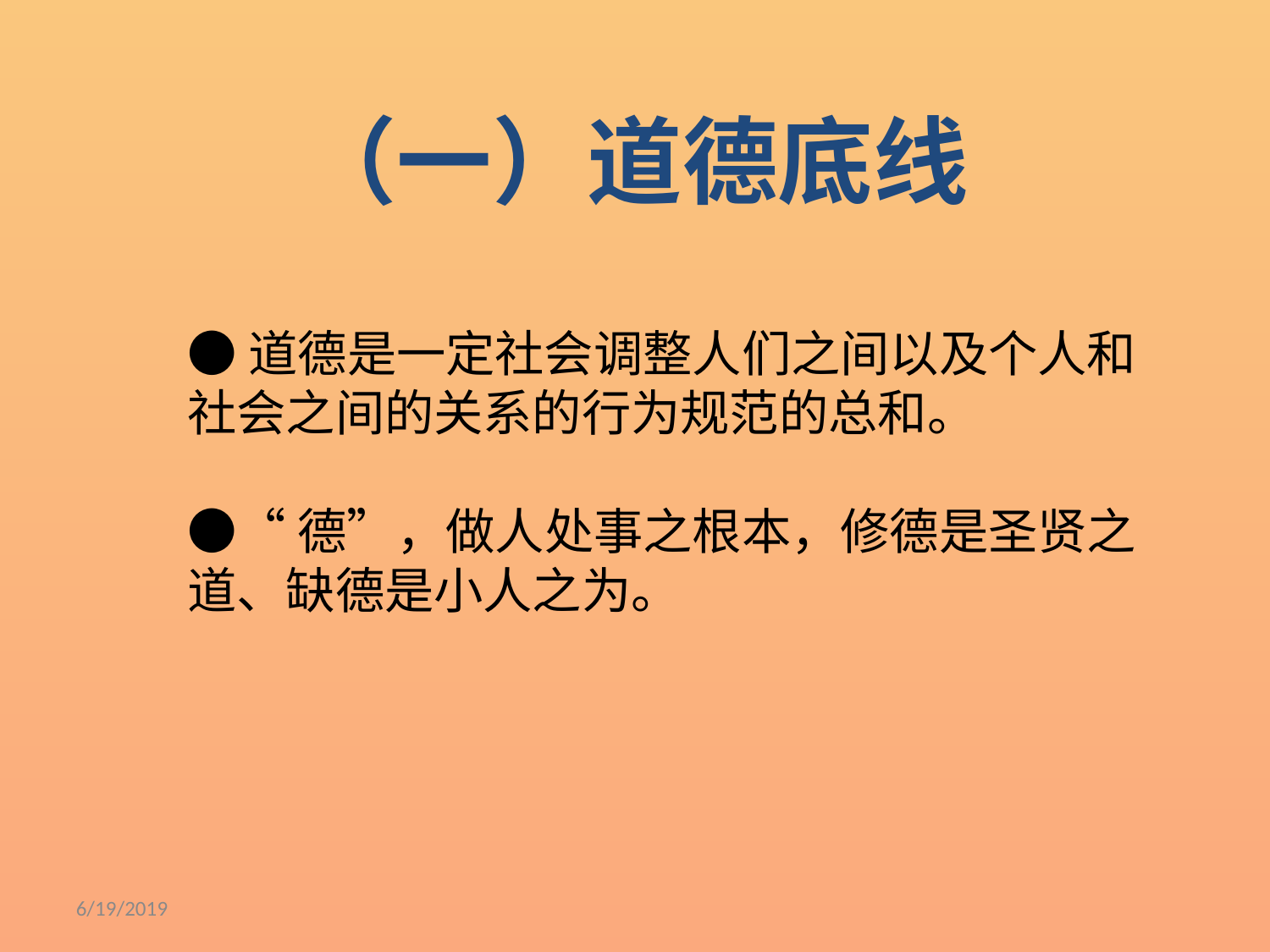

（一）道德底线
●道德是一定社会调整人们之间以及个人和社会之间的关系的行为规范的总和。

●“德”，做人处事之根本，修德是圣贤之道、缺德是小人之为。
6/19/2019